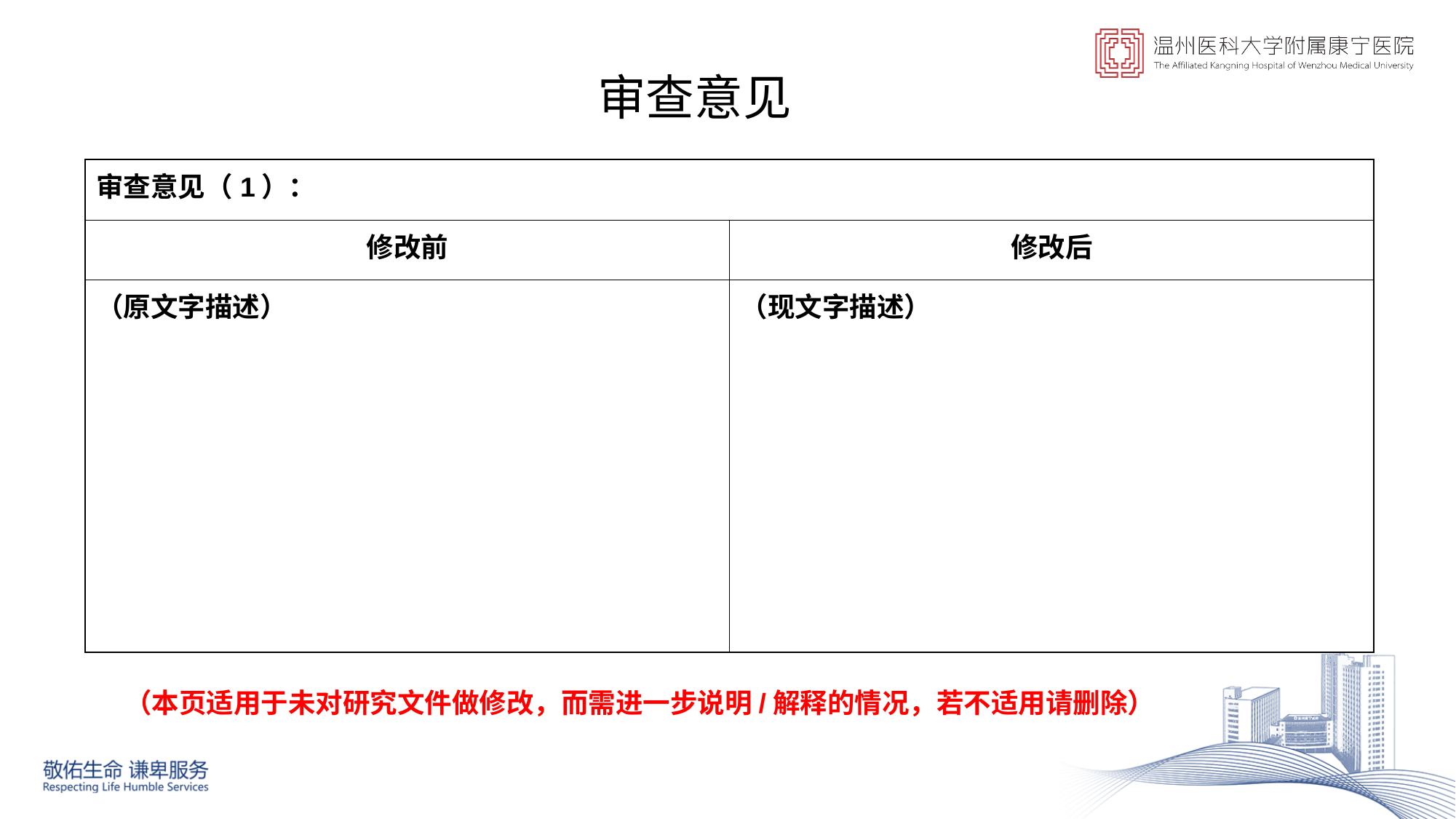

审查意见
| 审查意见（1）： |  |
| --- | --- |
| 修改前 | 修改后 |
| （原文字描述） | （现文字描述） |
（本页适用于未对研究文件做修改，而需进一步说明/解释的情况，若不适用请删除）